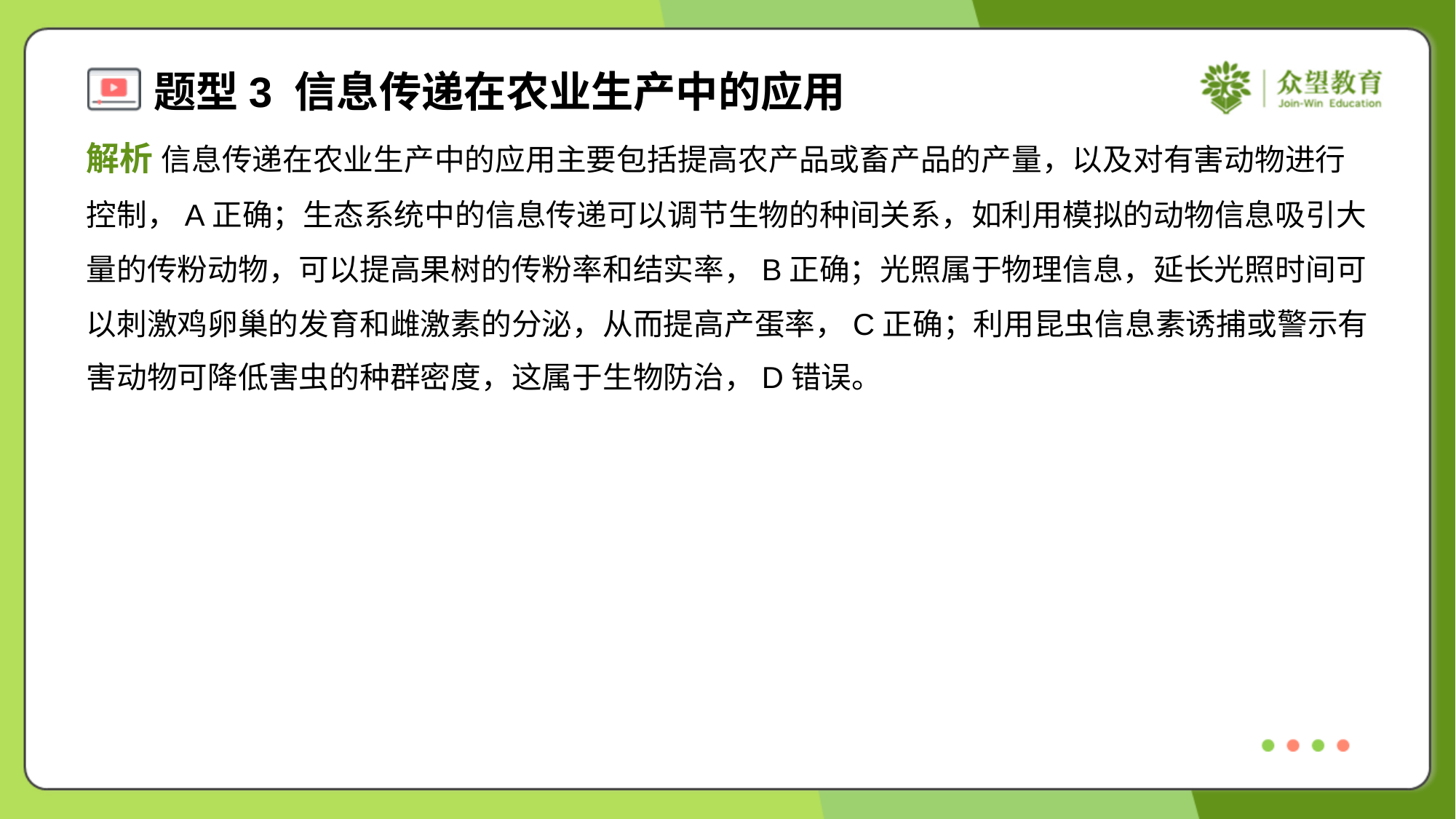

解析 信息传递在农业生产中的应用主要包括提高农产品或畜产品的产量，以及对有害动物进行
控制，A正确；生态系统中的信息传递可以调节生物的种间关系，如利用模拟的动物信息吸引大
量的传粉动物，可以提高果树的传粉率和结实率，B正确；光照属于物理信息，延长光照时间可
以刺激鸡卵巢的发育和雌激素的分泌，从而提高产蛋率，C正确；利用昆虫信息素诱捕或警示有
害动物可降低害虫的种群密度，这属于生物防治，D错误。